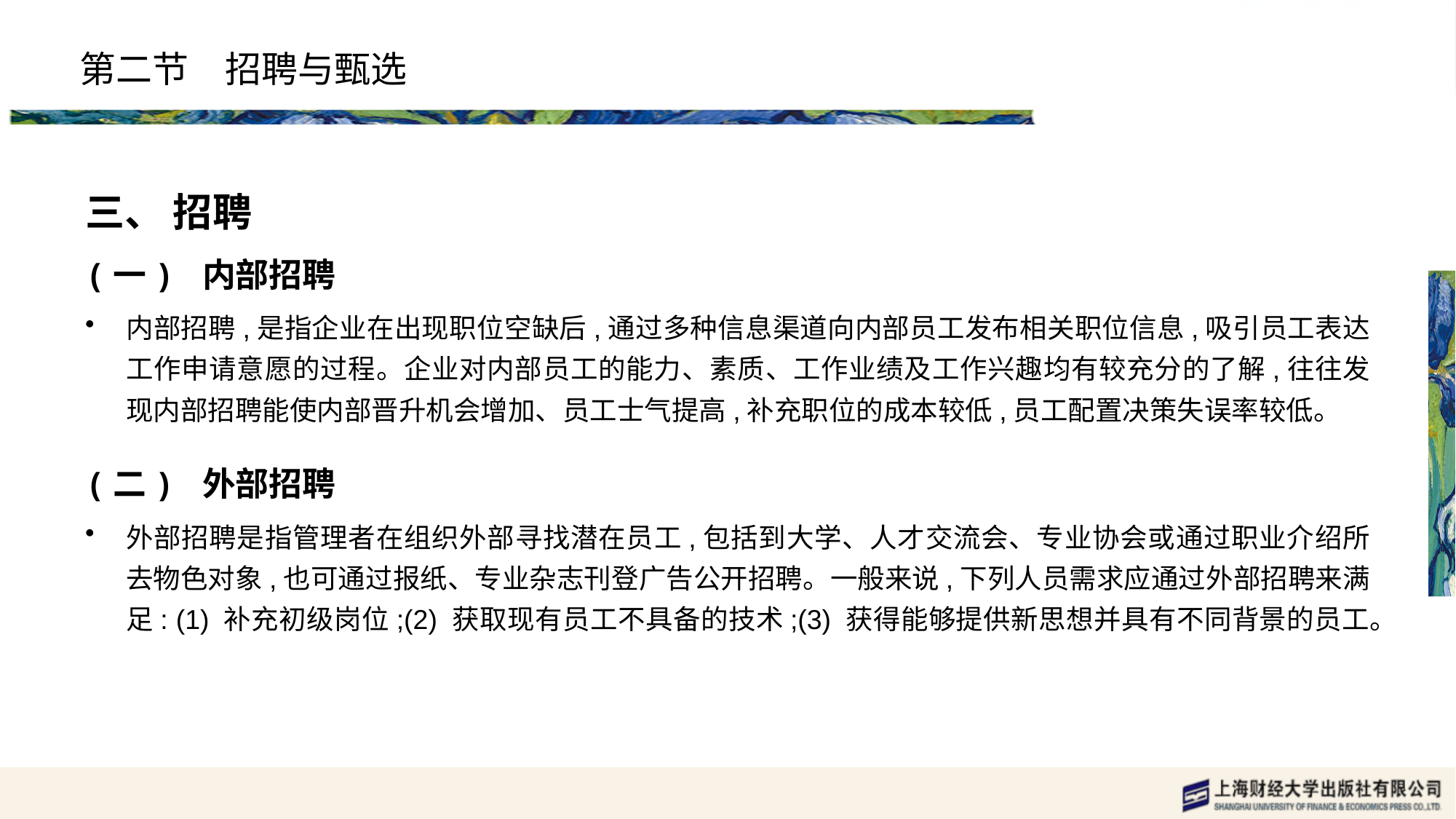

# 第二节　招聘与甄选
三、 招聘
(一) 内部招聘
内部招聘,是指企业在出现职位空缺后,通过多种信息渠道向内部员工发布相关职位信息,吸引员工表达工作申请意愿的过程。企业对内部员工的能力、素质、工作业绩及工作兴趣均有较充分的了解,往往发现内部招聘能使内部晋升机会增加、员工士气提高,补充职位的成本较低,员工配置决策失误率较低。
(二) 外部招聘
外部招聘是指管理者在组织外部寻找潜在员工,包括到大学、人才交流会、专业协会或通过职业介绍所去物色对象,也可通过报纸、专业杂志刊登广告公开招聘。一般来说,下列人员需求应通过外部招聘来满足: (1) 补充初级岗位;(2) 获取现有员工不具备的技术;(3) 获得能够提供新思想并具有不同背景的员工。